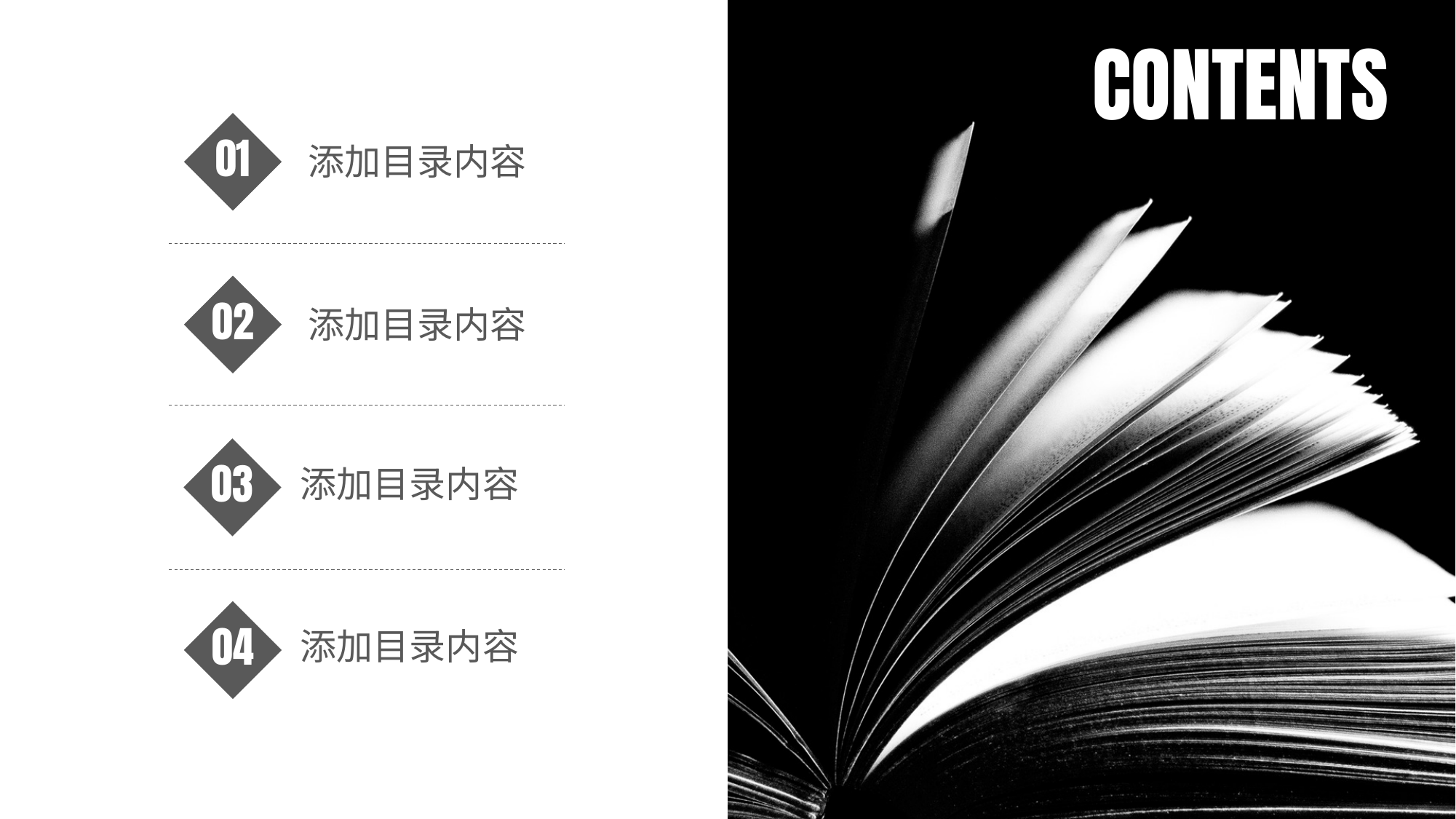

CONTENTS

01
添加目录内容

02
添加目录内容

03
添加目录内容

04
添加目录内容